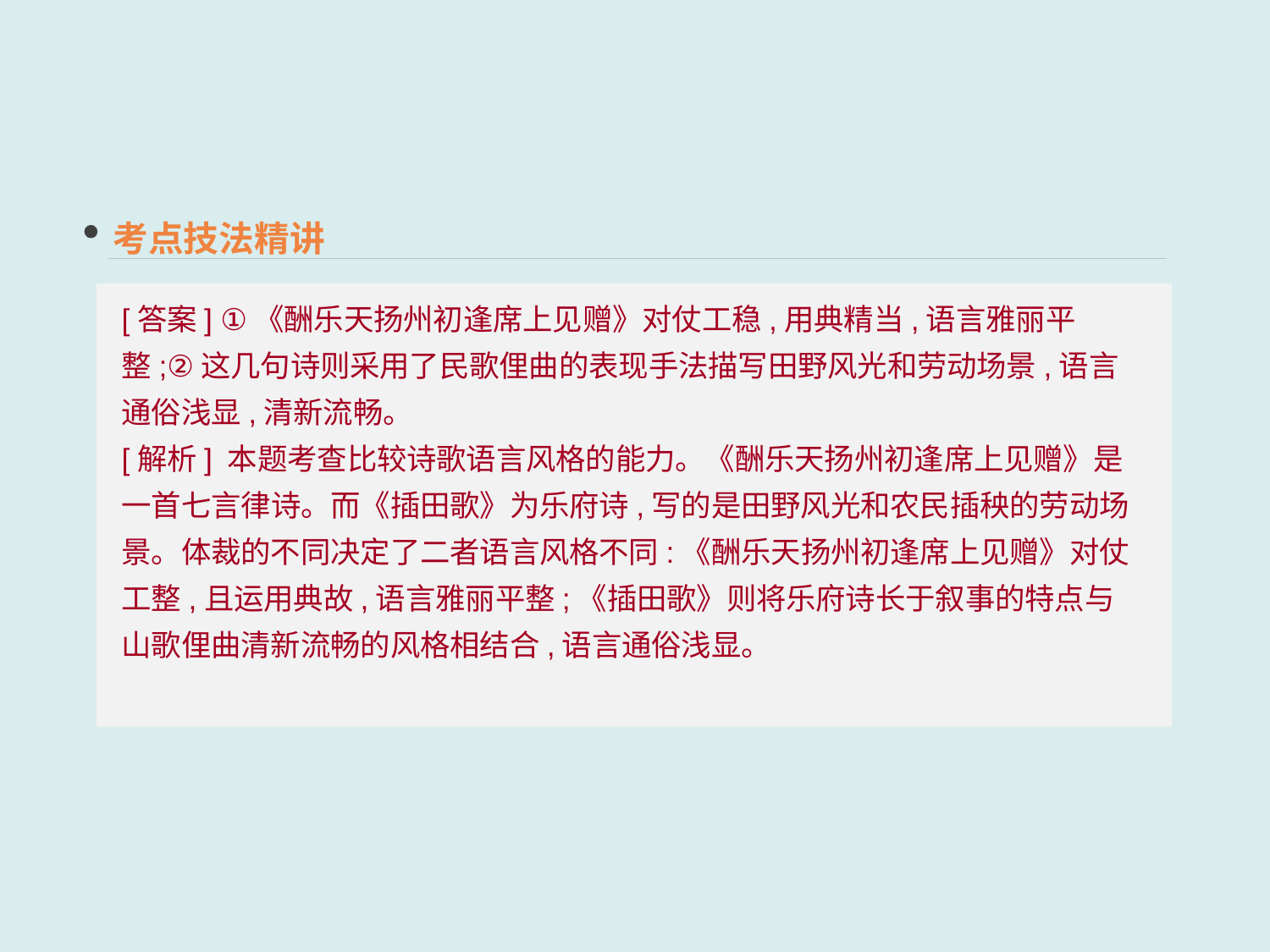

考点技法精讲

[答案] ①《酬乐天扬州初逢席上见赠》对仗工稳,用典精当,语言雅丽平整;②这几句诗则采用了民歌俚曲的表现手法描写田野风光和劳动场景,语言通俗浅显,清新流畅。
[解析] 本题考查比较诗歌语言风格的能力。《酬乐天扬州初逢席上见赠》是一首七言律诗。而《插田歌》为乐府诗,写的是田野风光和农民插秧的劳动场景。体裁的不同决定了二者语言风格不同:《酬乐天扬州初逢席上见赠》对仗工整,且运用典故,语言雅丽平整;《插田歌》则将乐府诗长于叙事的特点与山歌俚曲清新流畅的风格相结合,语言通俗浅显。